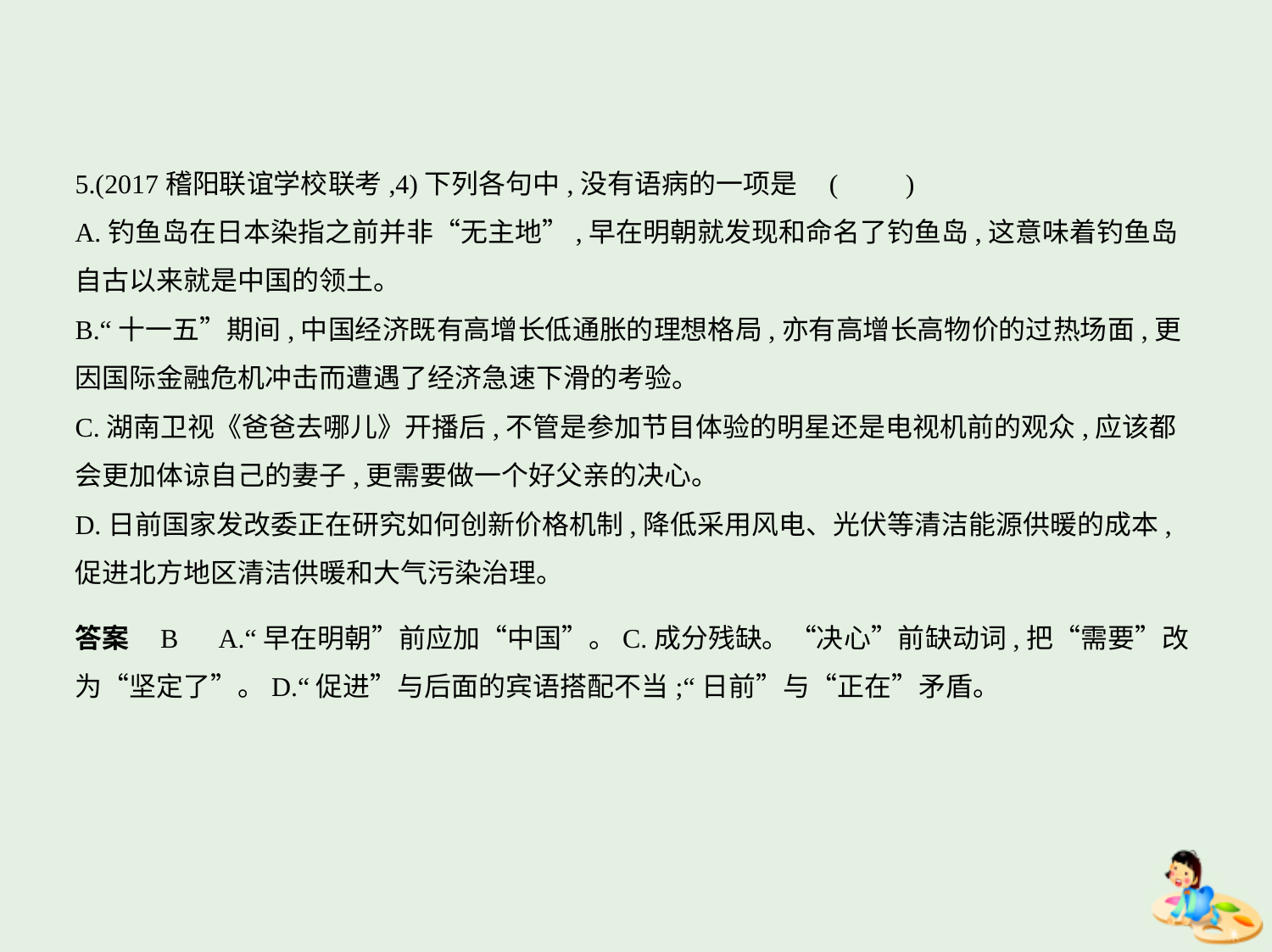

5.(2017稽阳联谊学校联考,4)下列各句中,没有语病的一项是 (　　)
A.钓鱼岛在日本染指之前并非“无主地”,早在明朝就发现和命名了钓鱼岛,这意味着钓鱼岛
自古以来就是中国的领土。
B.“十一五”期间,中国经济既有高增长低通胀的理想格局,亦有高增长高物价的过热场面,更
因国际金融危机冲击而遭遇了经济急速下滑的考验。
C.湖南卫视《爸爸去哪儿》开播后,不管是参加节目体验的明星还是电视机前的观众,应该都
会更加体谅自己的妻子,更需要做一个好父亲的决心。
D.日前国家发改委正在研究如何创新价格机制,降低采用风电、光伏等清洁能源供暖的成本,
促进北方地区清洁供暖和大气污染治理。
答案    B　A.“早在明朝”前应加“中国”。C.成分残缺。“决心”前缺动词,把“需要”改
为“坚定了”。D.“促进”与后面的宾语搭配不当;“日前”与“正在”矛盾。